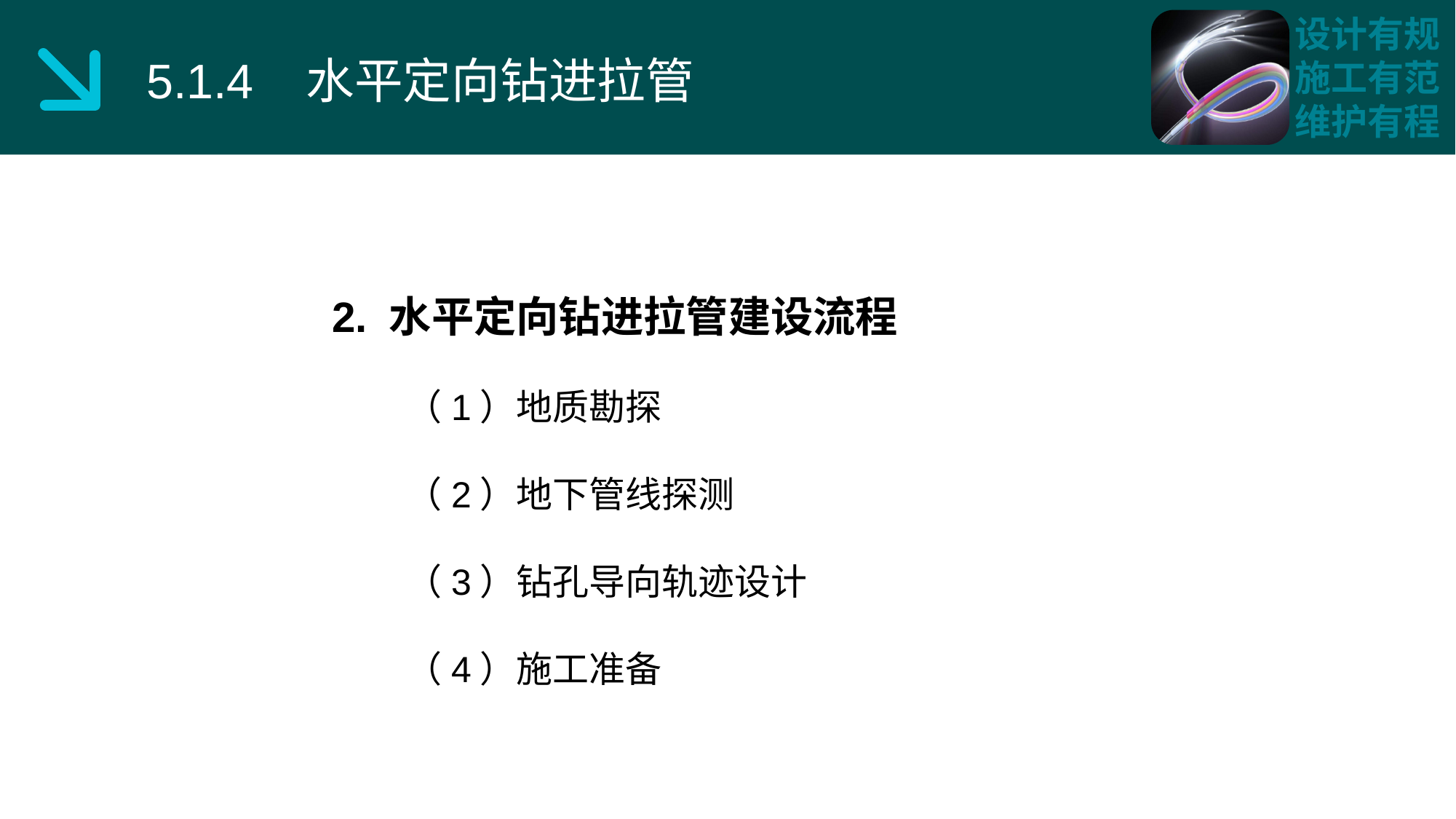

5.1.4   水平定向钻进拉管

2. 水平定向钻进拉管建设流程

        （1）地质勘探

        （2）地下管线探测

        （3）钻孔导向轨迹设计

        （4）施工准备